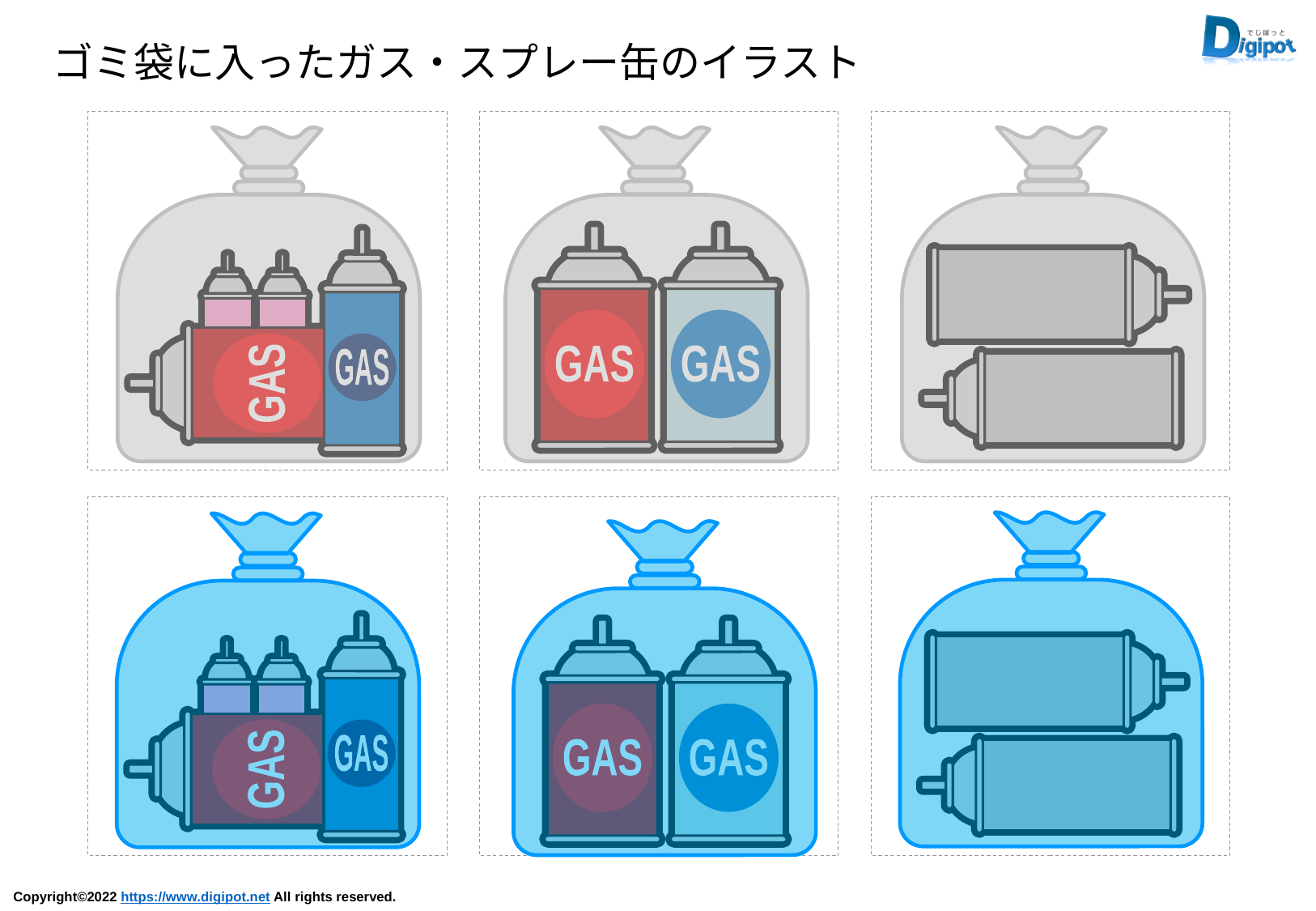

ゴミ袋に入ったガス・スプレー缶のイラスト

GAS

GAS

GAS

GAS

GAS

GAS

GAS

GAS